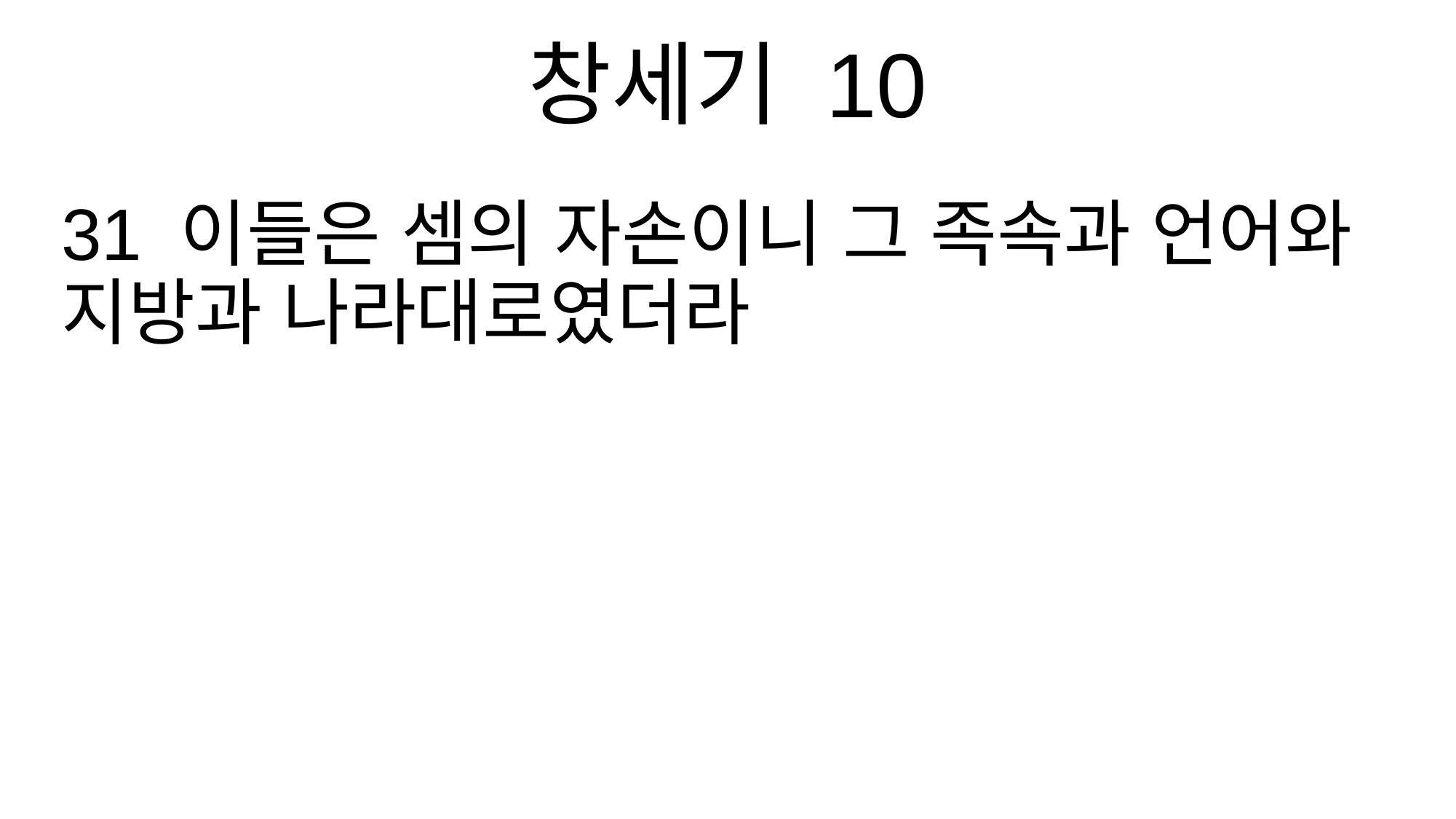

창세기 10
31 이들은 셈의 자손이니 그 족속과 언어와 지방과 나라대로였더라